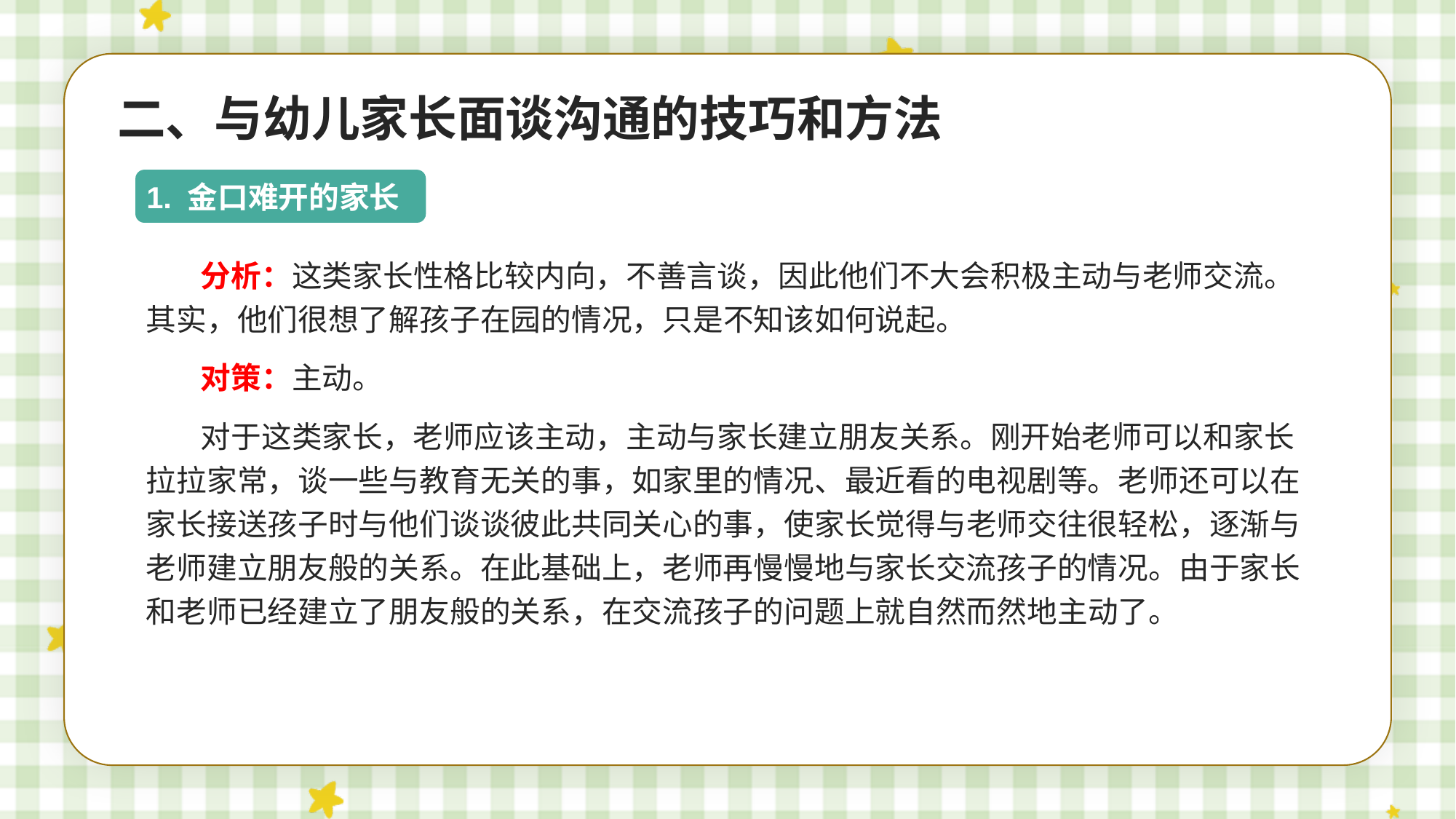

二、与幼儿家长面谈沟通的技巧和方法
 1. 金口难开的家长
分析：这类家长性格比较内向，不善言谈，因此他们不大会积极主动与老师交流。其实，他们很想了解孩子在园的情况，只是不知该如何说起。
对策：主动。
对于这类家长，老师应该主动，主动与家长建立朋友关系。刚开始老师可以和家长拉拉家常，谈一些与教育无关的事，如家里的情况、最近看的电视剧等。老师还可以在家长接送孩子时与他们谈谈彼此共同关心的事，使家长觉得与老师交往很轻松，逐渐与老师建立朋友般的关系。在此基础上，老师再慢慢地与家长交流孩子的情况。由于家长和老师已经建立了朋友般的关系，在交流孩子的问题上就自然而然地主动了。